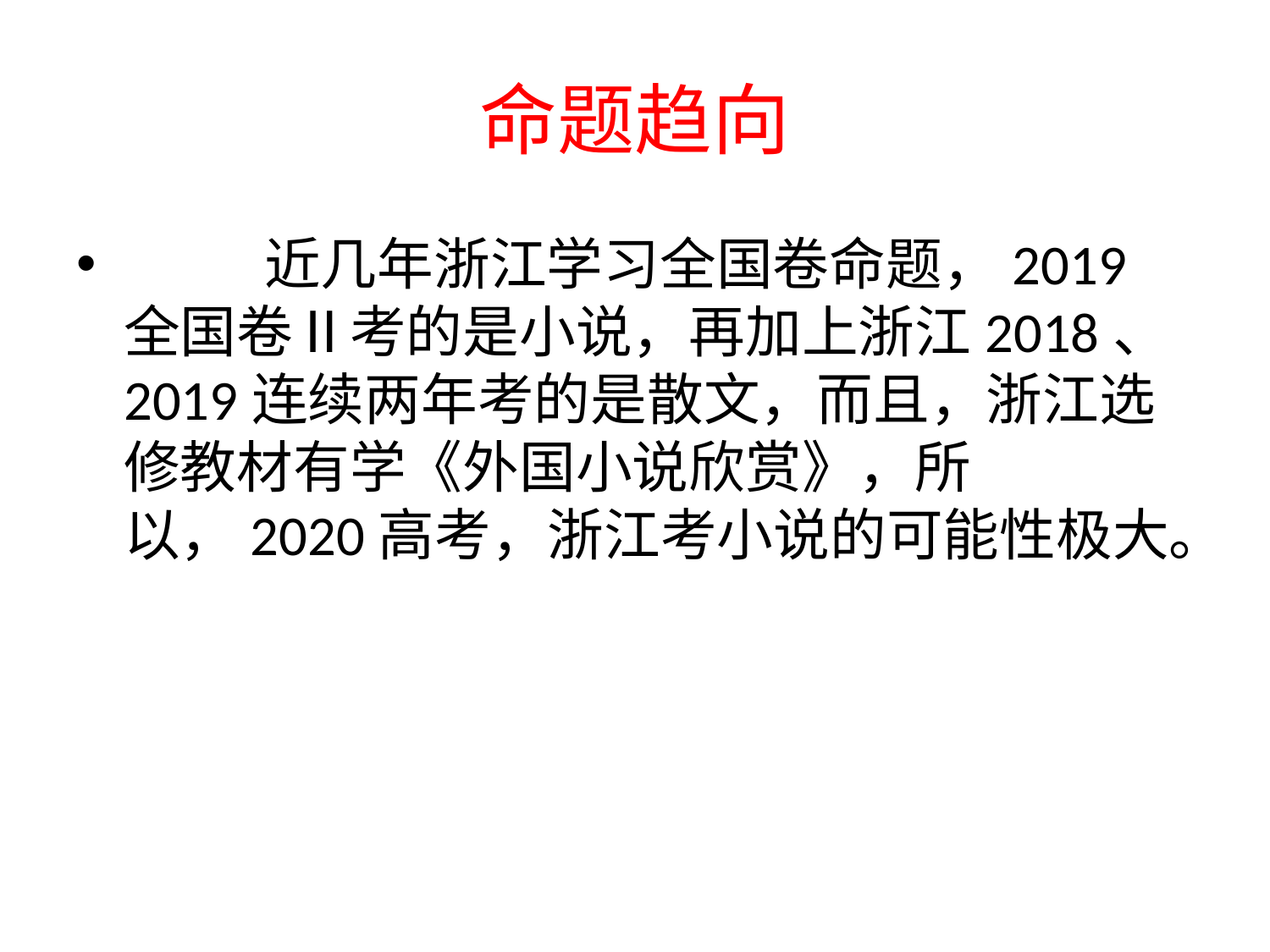

# 命题趋向
          近几年浙江学习全国卷命题，2019全国卷Ⅱ考的是小说，再加上浙江2018、2019连续两年考的是散文，而且，浙江选修教材有学《外国小说欣赏》，所以，2020高考，浙江考小说的可能性极大。